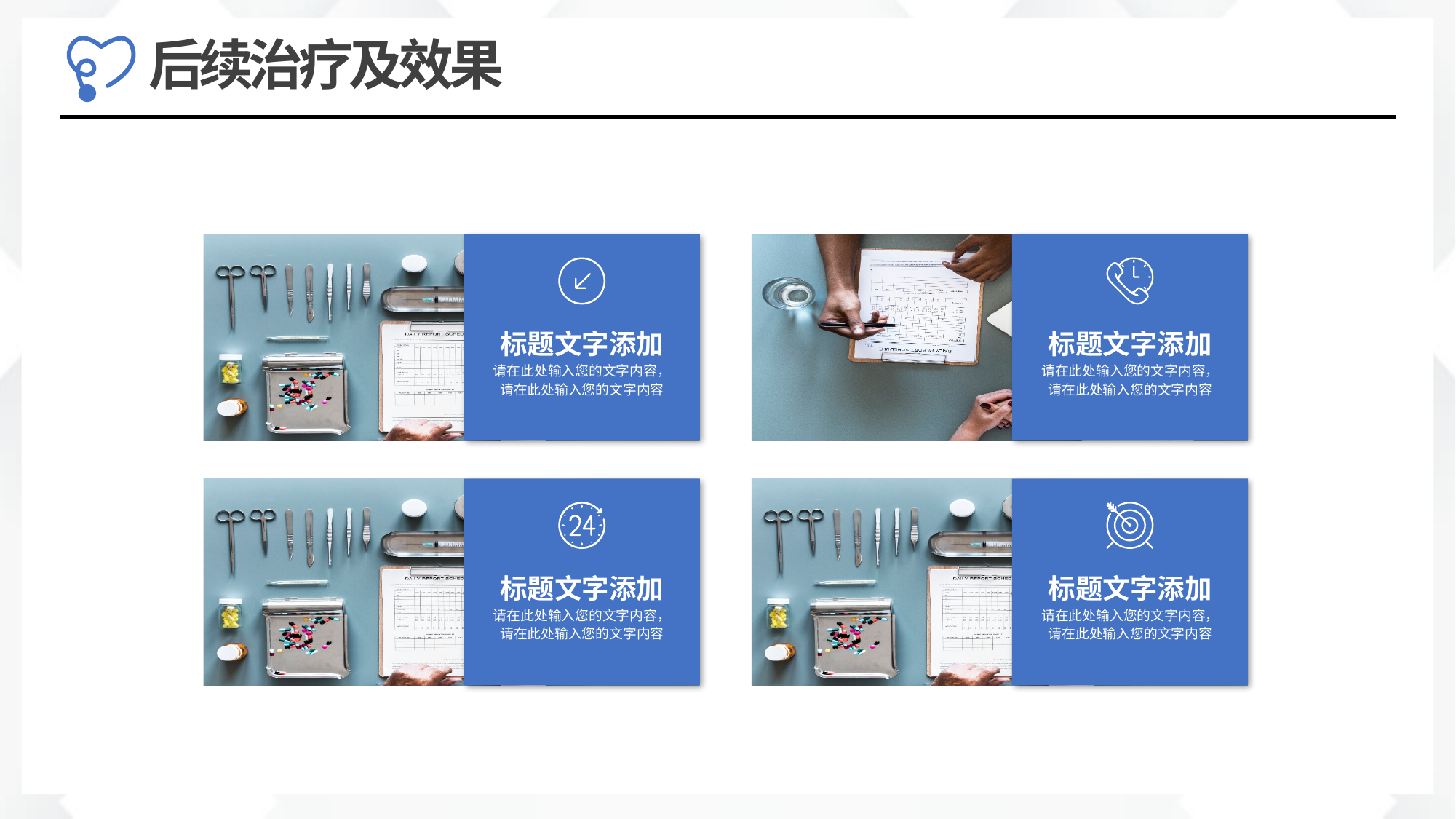

标题文字添加
请在此处输入您的文字内容，请在此处输入您的文字内容
标题文字添加
请在此处输入您的文字内容，请在此处输入您的文字内容

标题文字添加
请在此处输入您的文字内容，请在此处输入您的文字内容
标题文字添加
请在此处输入您的文字内容，请在此处输入您的文字内容